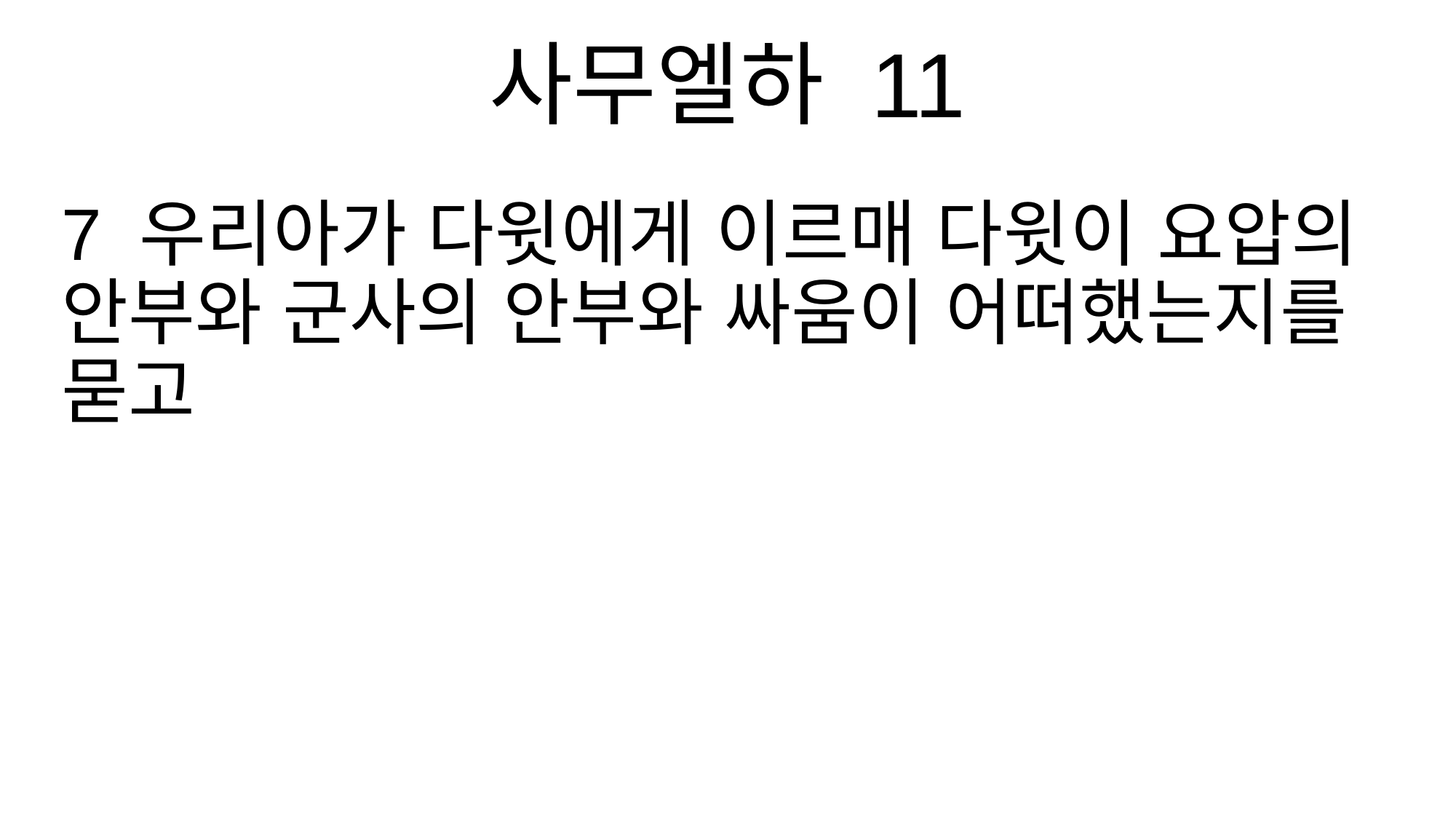

사무엘하 11
7 우리아가 다윗에게 이르매 다윗이 요압의 안부와 군사의 안부와 싸움이 어떠했는지를 묻고